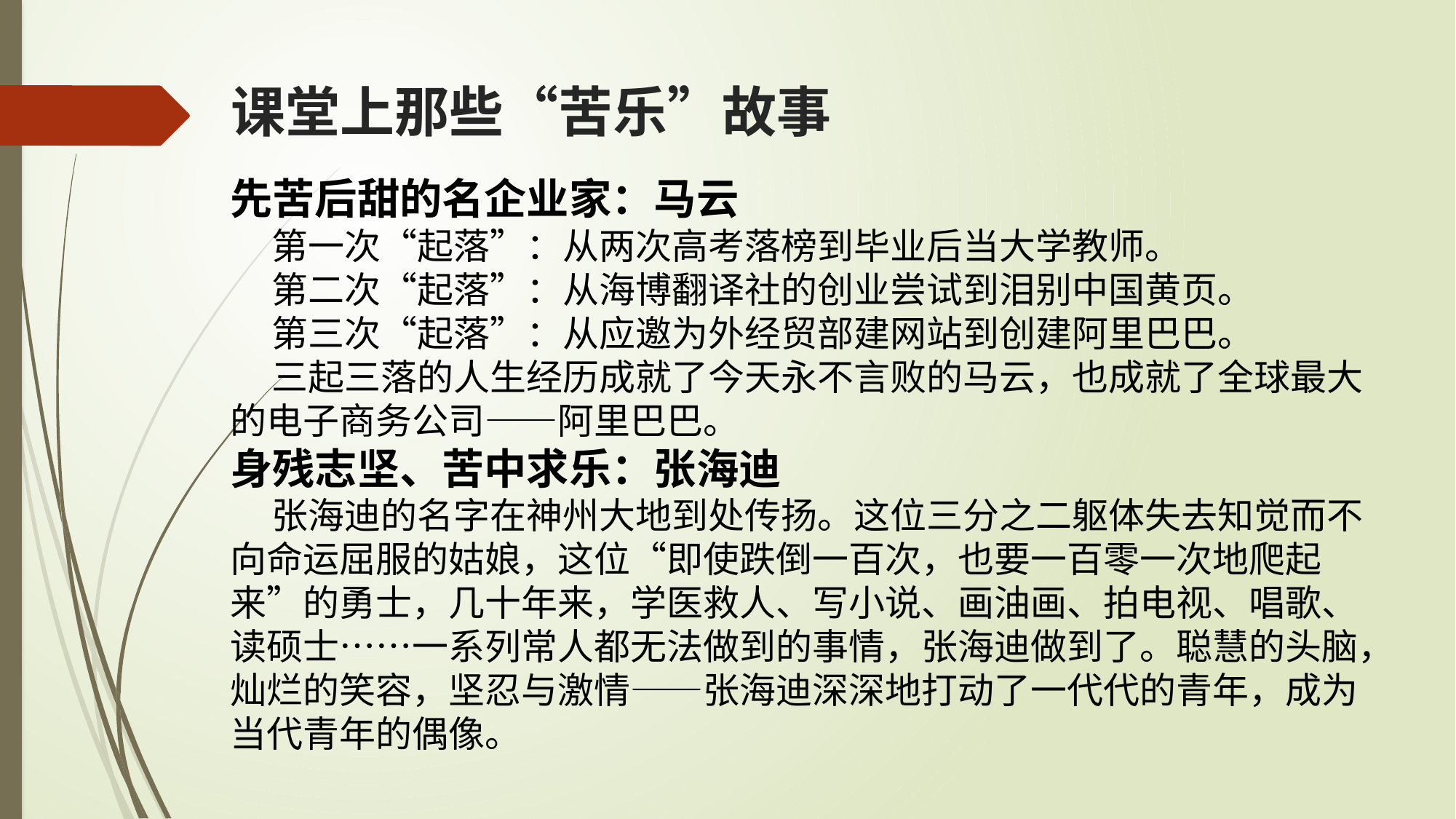

# 课堂上那些“苦乐”故事
先苦后甜的名企业家：马云
    第一次“起落”：从两次高考落榜到毕业后当大学教师。
    第二次“起落”：从海博翻译社的创业尝试到泪别中国黄页。
    第三次“起落”：从应邀为外经贸部建网站到创建阿里巴巴。
    三起三落的人生经历成就了今天永不言败的马云，也成就了全球最大的电子商务公司——阿里巴巴。
身残志坚、苦中求乐：张海迪
    张海迪的名字在神州大地到处传扬。这位三分之二躯体失去知觉而不向命运屈服的姑娘，这位“即使跌倒一百次，也要一百零一次地爬起来”的勇士，几十年来，学医救人、写小说、画油画、拍电视、唱歌、读硕士……一系列常人都无法做到的事情，张海迪做到了。聪慧的头脑，灿烂的笑容，坚忍与激情——张海迪深深地打动了一代代的青年，成为当代青年的偶像。